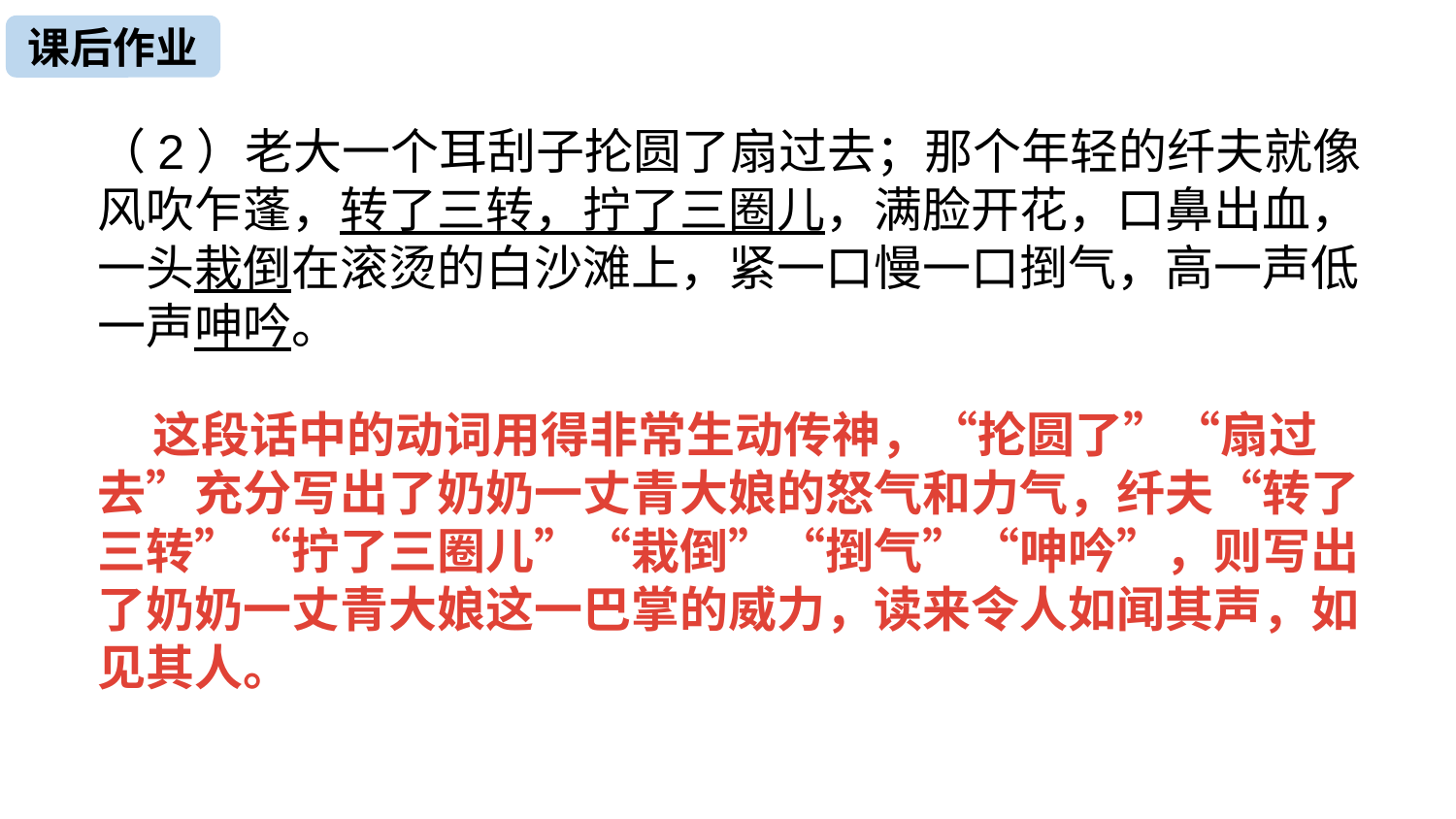

课后作业
（2）老大一个耳刮子抡圆了扇过去；那个年轻的纤夫就像风吹乍蓬，转了三转，拧了三圈儿，满脸开花，口鼻出血，一头栽倒在滚烫的白沙滩上，紧一口慢一口捯气，高一声低一声呻吟。
    这段话中的动词用得非常生动传神，“抡圆了”“扇过去”充分写出了奶奶一丈青大娘的怒气和力气，纤夫“转了三转”“拧了三圈儿”“栽倒”“捯气”“呻吟”，则写出了奶奶一丈青大娘这一巴掌的威力，读来令人如闻其声，如见其人。